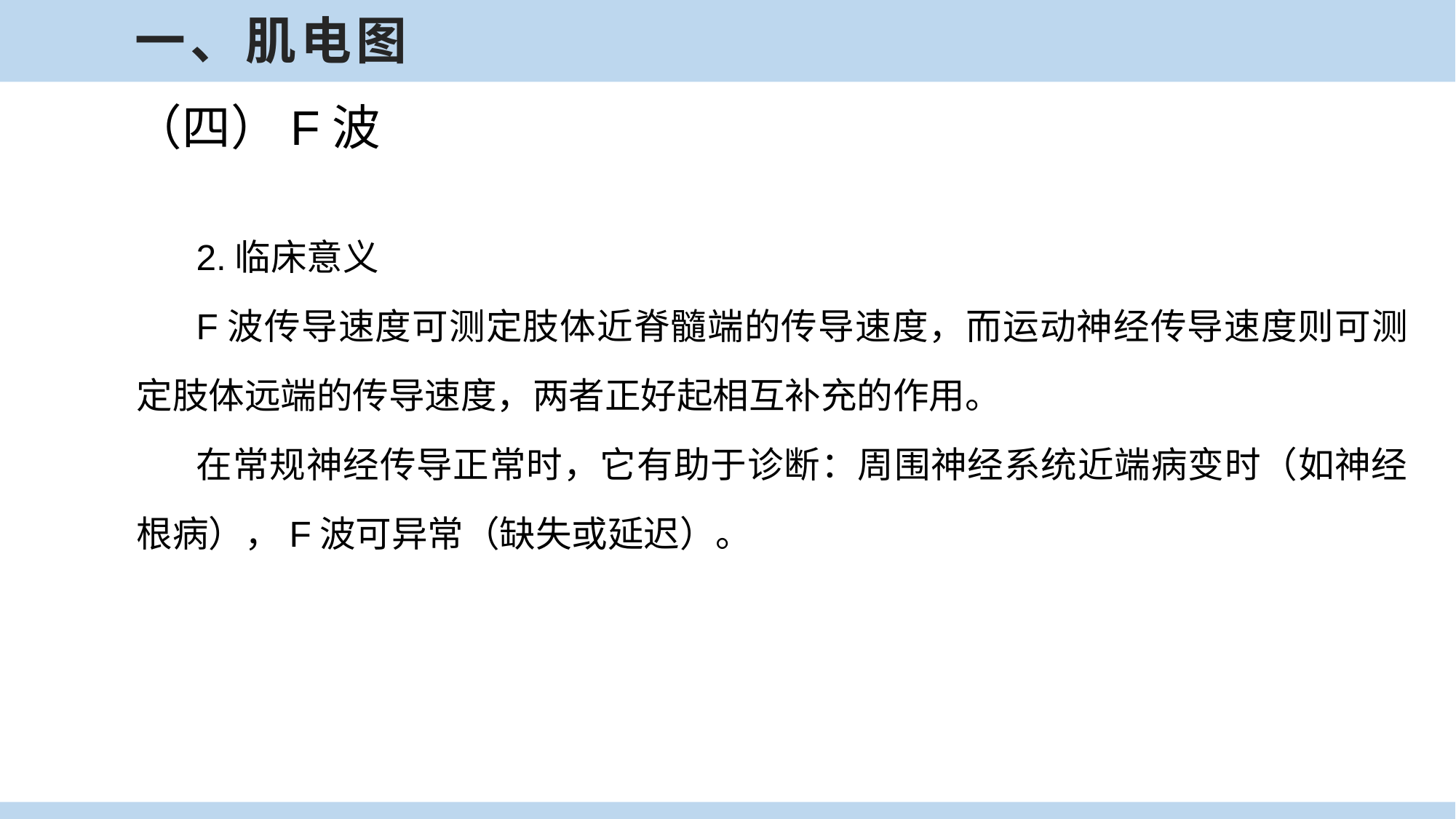

一、肌电图
（四）F波
2.临床意义
F波传导速度可测定肢体近脊髓端的传导速度，而运动神经传导速度则可测定肢体远端的传导速度，两者正好起相互补充的作用。
在常规神经传导正常时，它有助于诊断：周围神经系统近端病变时（如神经根病），F波可异常（缺失或延迟）。